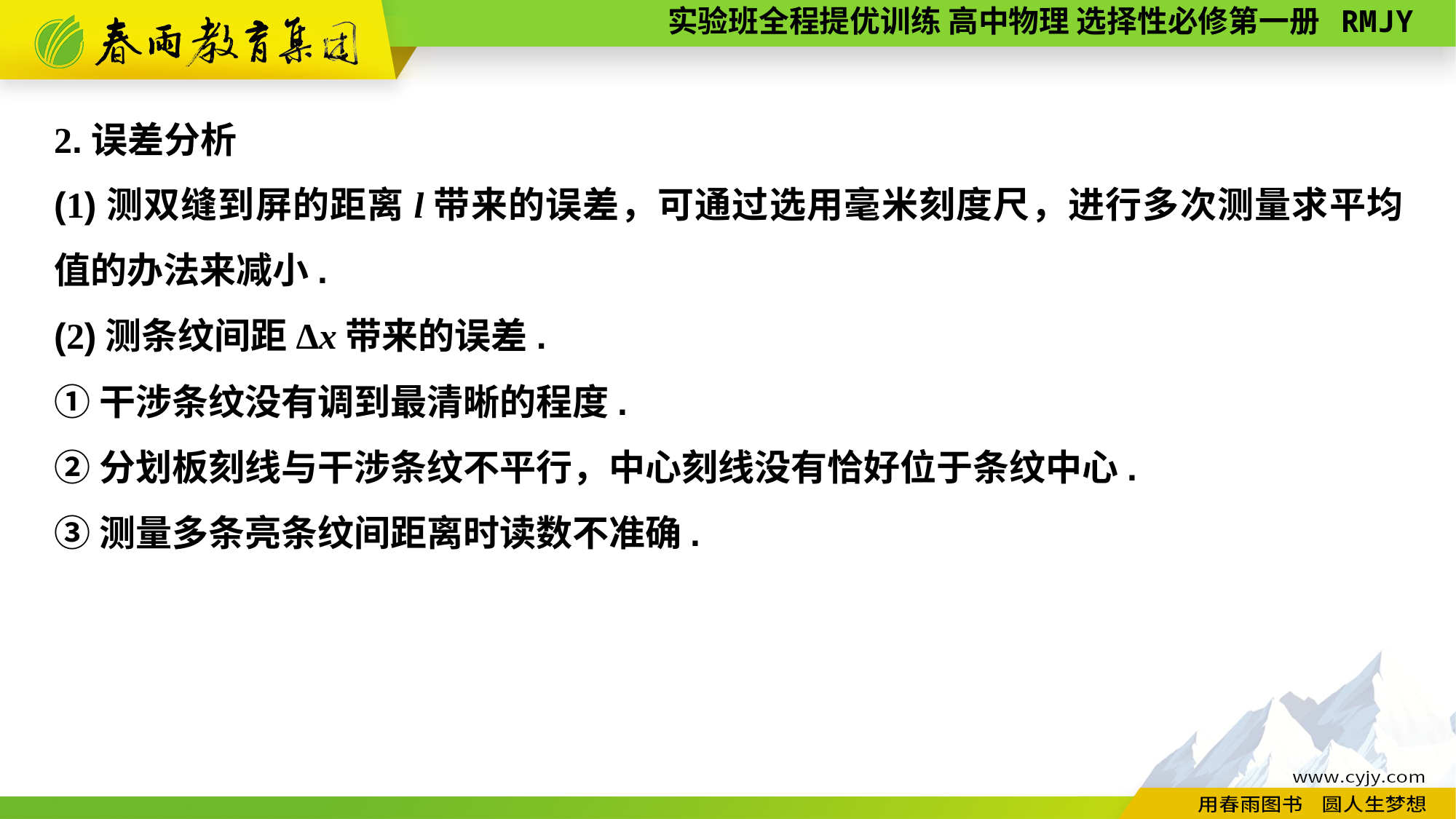

2.误差分析
(1)测双缝到屏的距离l带来的误差，可通过选用毫米刻度尺，进行多次测量求平均值的办法来减小.
(2)测条纹间距Δx带来的误差.
①干涉条纹没有调到最清晰的程度.
②分划板刻线与干涉条纹不平行，中心刻线没有恰好位于条纹中心.
③测量多条亮条纹间距离时读数不准确.